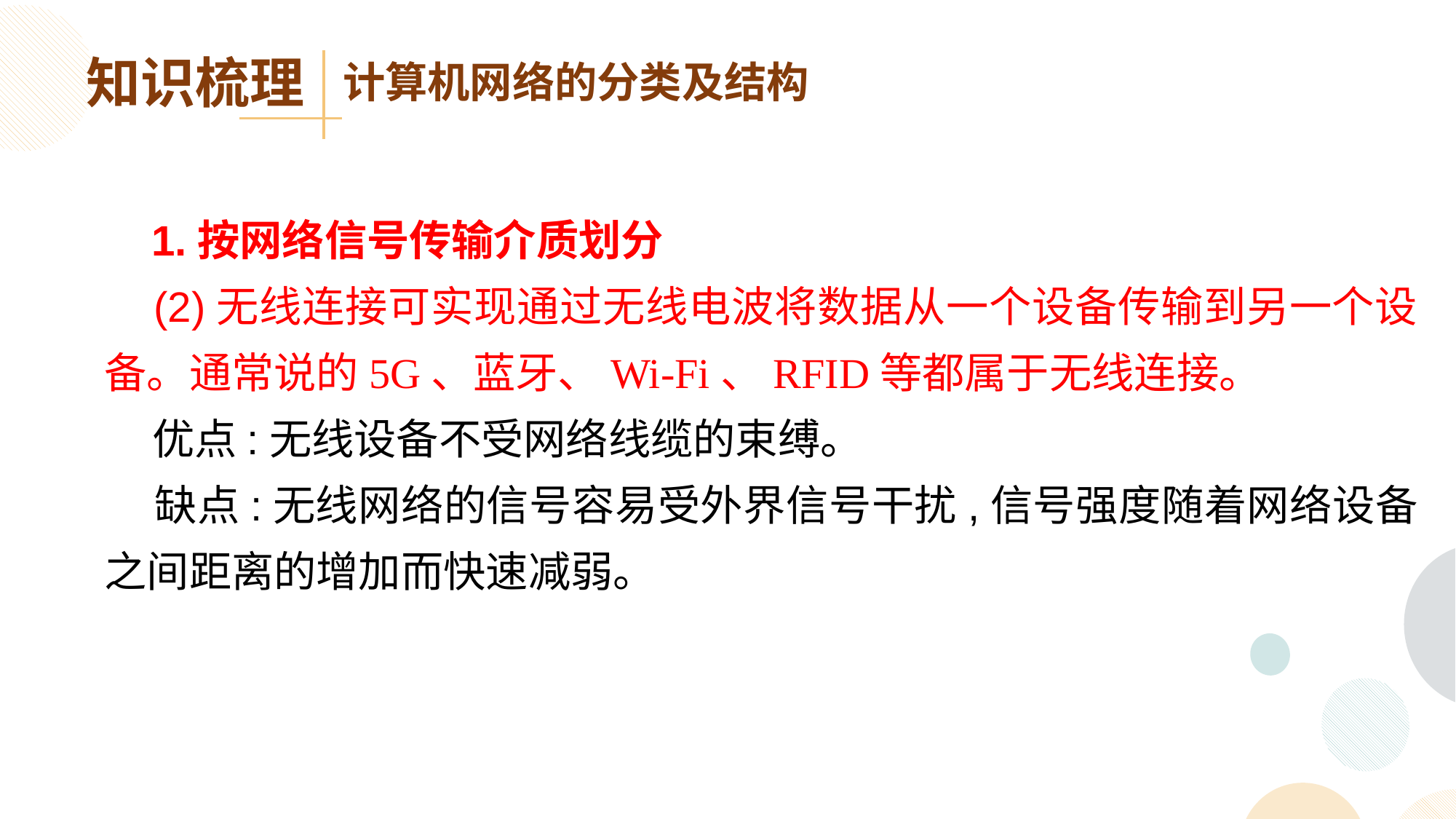

知识梳理
计算机网络的分类及结构
    1.按网络信号传输介质划分
    (2)无线连接可实现通过无线电波将数据从一个设备传输到另一个设备。通常说的5G、蓝牙、Wi-Fi、RFID等都属于无线连接。
    优点:无线设备不受网络线缆的束缚。
    缺点:无线网络的信号容易受外界信号干扰,信号强度随着网络设备之间距离的增加而快速减弱。